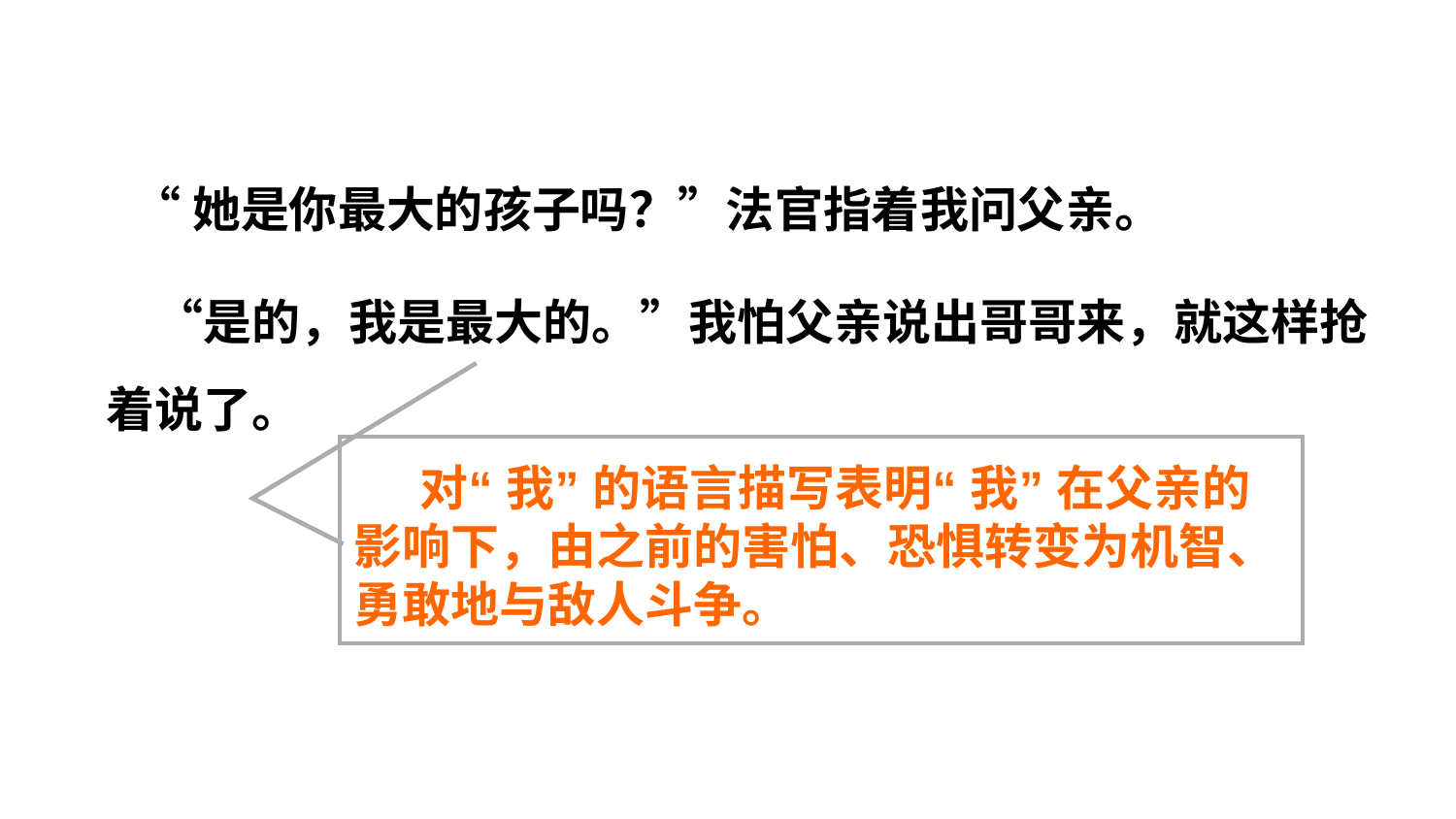

“她是你最大的孩子吗？”法官指着我问父亲。
　“是的，我是最大的。”我怕父亲说出哥哥来，就这样抢着说了。

    对“ 我” 的语言描写表明“ 我” 在父亲的影响下，由之前的害怕、恐惧转变为机智、勇敢地与敌人斗争。